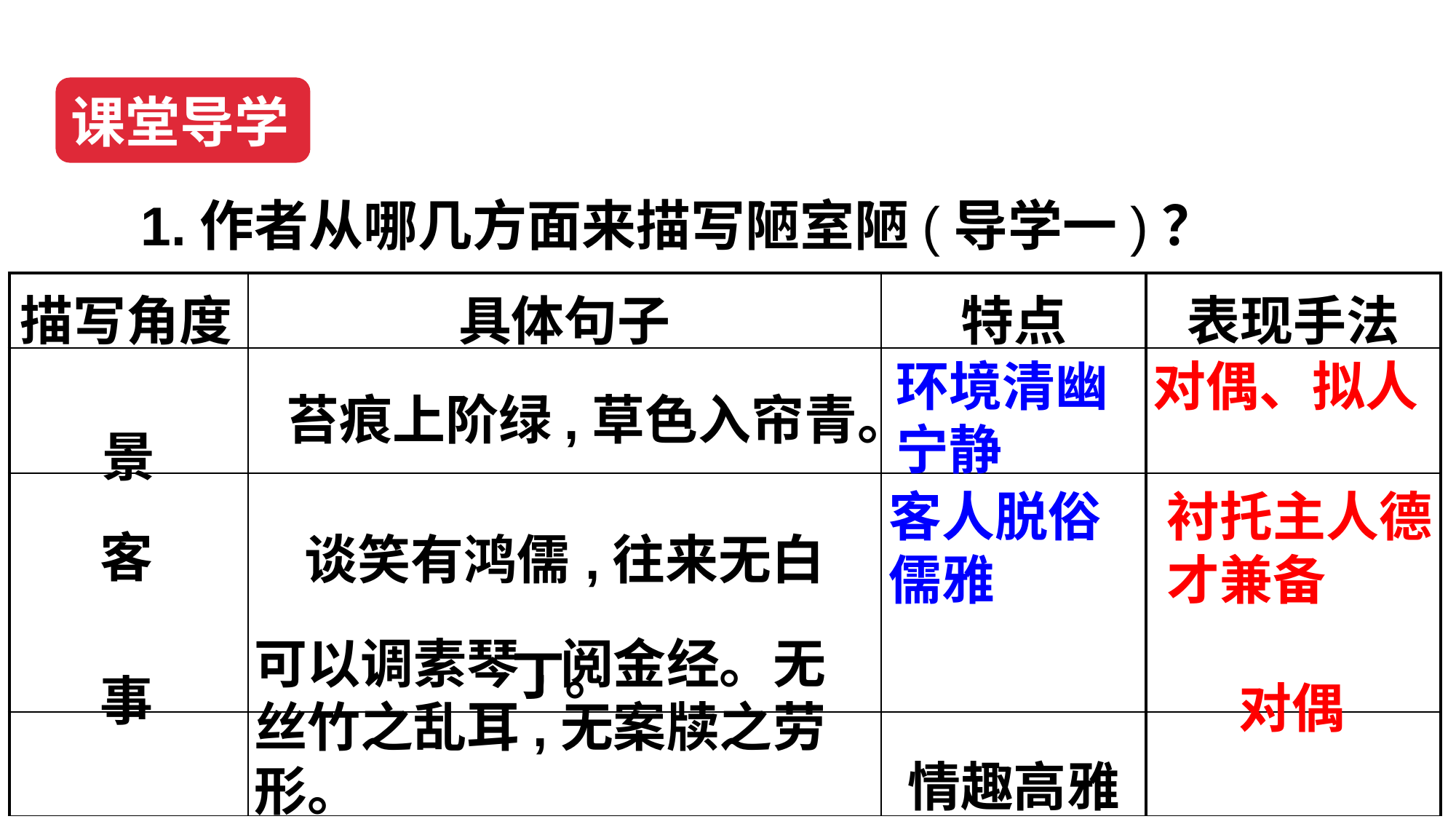

课堂导学
1.作者从哪几方面来描写陋室陋(导学一)？
| 描写角度 | 具体句子 | 特点 | 表现手法 |
| --- | --- | --- | --- |
| 景 |  |  |  |
|  | 谈笑有鸿儒,往来无白丁。 |  |  |
|  |  | 情趣高雅 |  |
环境清幽宁静
对偶、拟人
苔痕上阶绿,草色入帘青。

客人脱俗儒雅
衬托主人德才兼备
客
事
可以调素琴,阅金经。无丝竹之乱耳,无案牍之劳形。
对偶